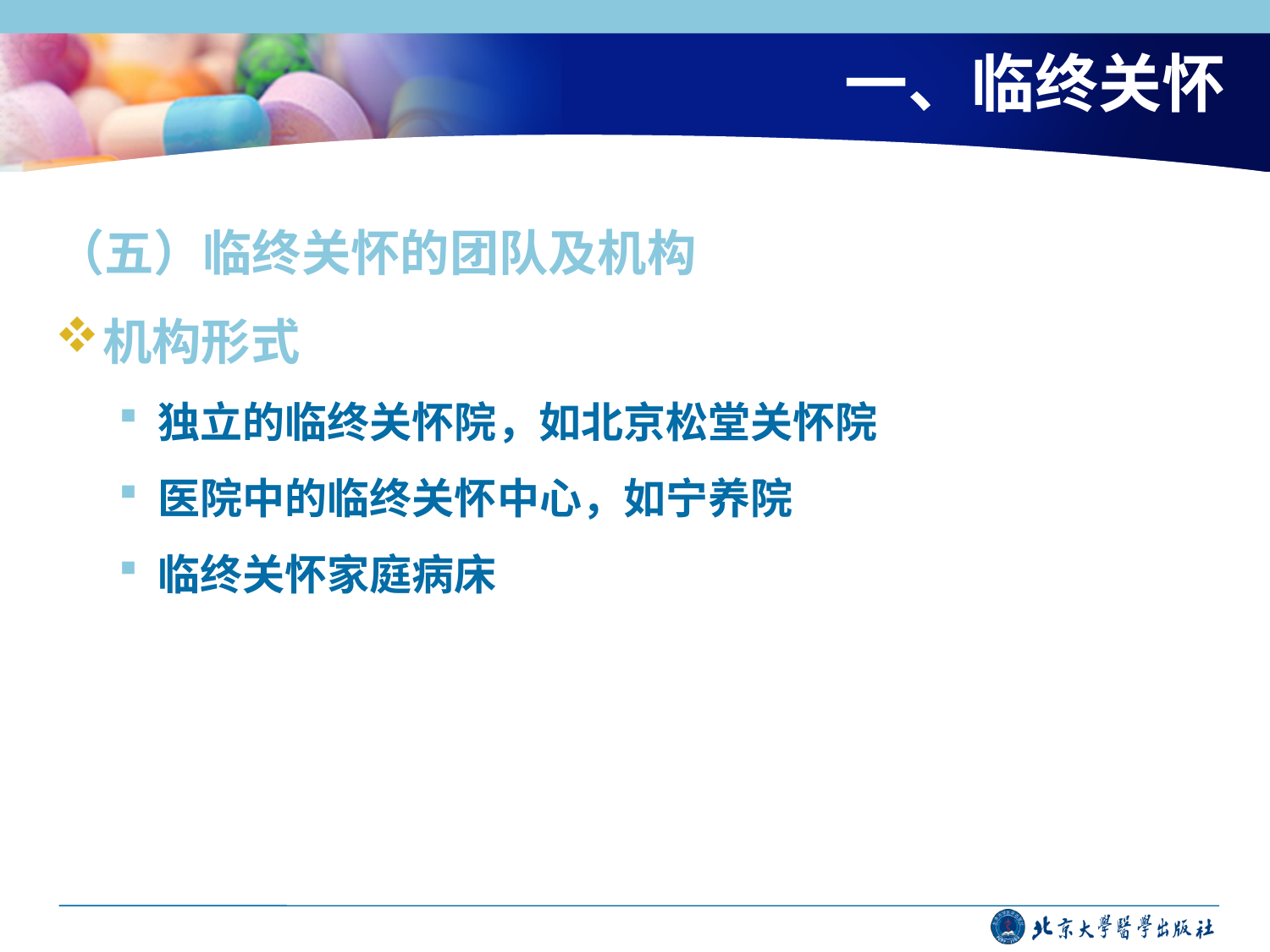

# 一、临终关怀
（五）临终关怀的团队及机构
机构形式
独立的临终关怀院，如北京松堂关怀院
医院中的临终关怀中心，如宁养院
临终关怀家庭病床